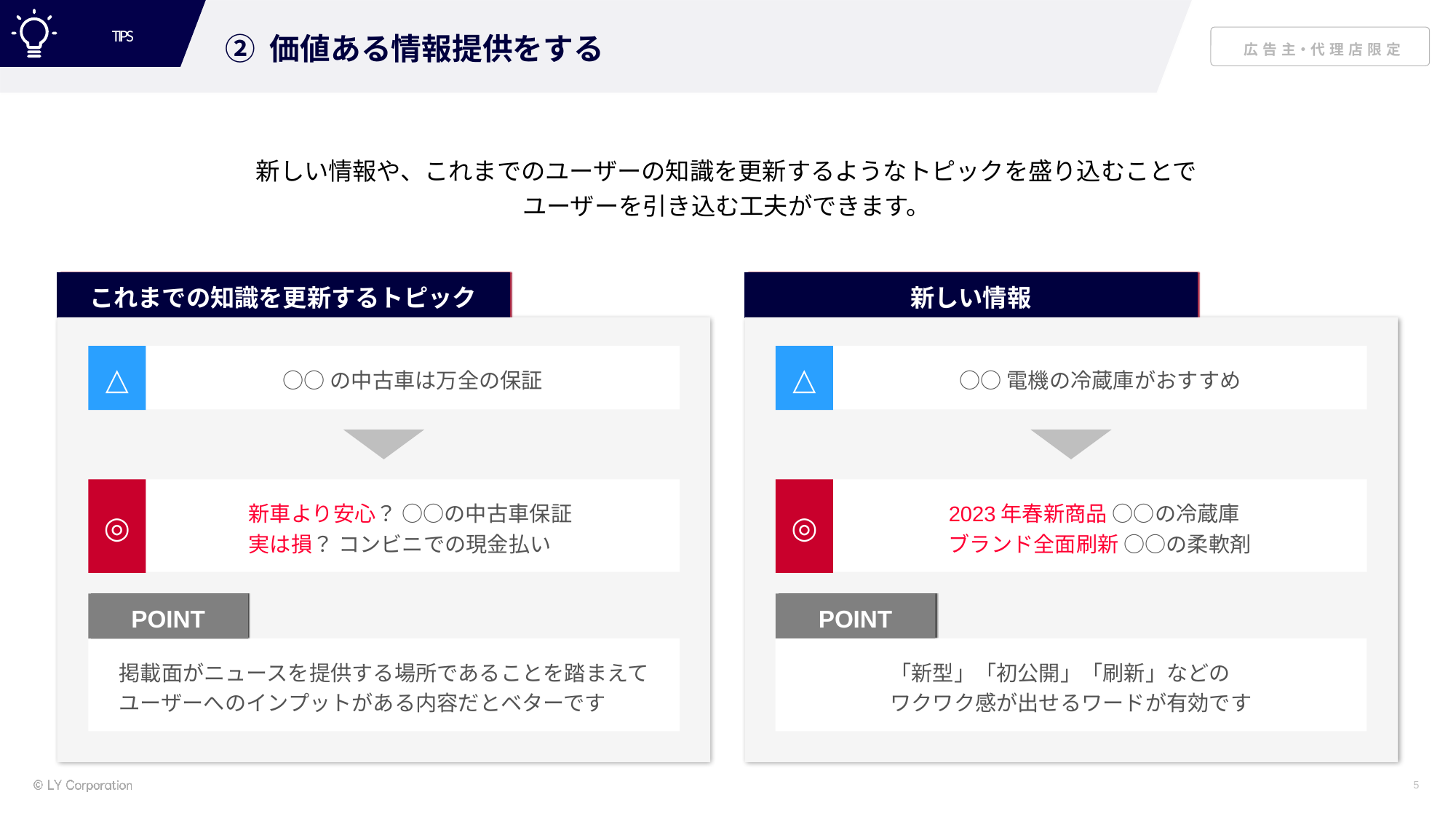

TIPS
② 価値ある情報提供をする
新しい情報や、これまでのユーザーの知識を更新するようなトピックを盛り込むことで
ユーザーを引き込む工夫ができます。
これまでの知識を更新するトピック
新しい情報

△
○○の中古車は万全の保証
△
○○電機の冷蔵庫がおすすめ

◎
新車より安心？ ○○の中古車保証
実は損？ コンビニでの現金払い
◎
2023年春新商品 ○○の冷蔵庫
ブランド全面刷新 ○○の柔軟剤
POINT
POINT
掲載面がニュースを提供する場所であることを踏まえて
ユーザーへのインプットがある内容だとベターです
「新型」「初公開」「刷新」などの
ワクワク感が出せるワードが有効です